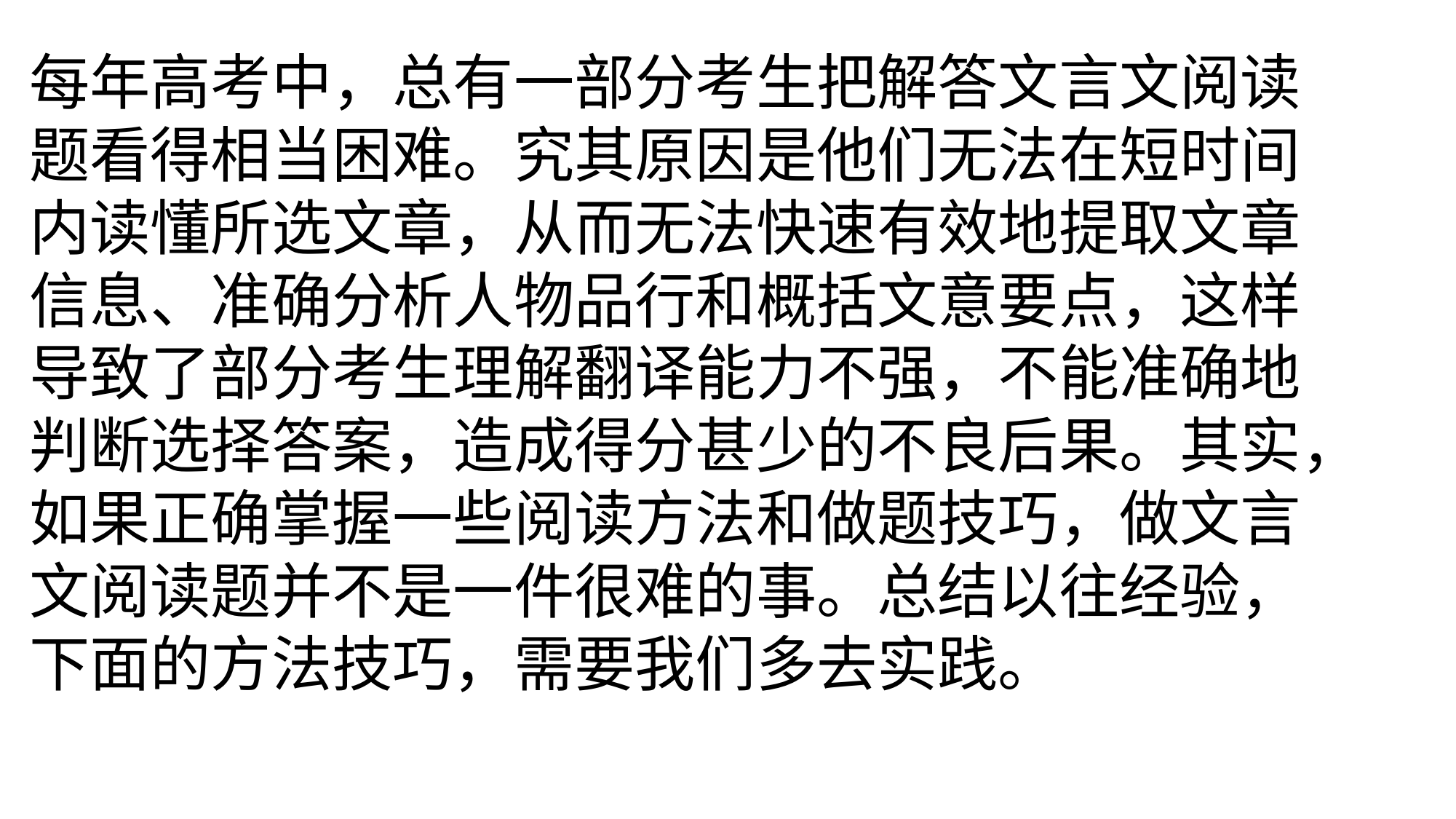

每年高考中，总有一部分考生把解答文言文阅读题看得相当困难。究其原因是他们无法在短时间内读懂所选文章，从而无法快速有效地提取文章信息、准确分析人物品行和概括文意要点，这样导致了部分考生理解翻译能力不强，不能准确地判断选择答案，造成得分甚少的不良后果。其实，如果正确掌握一些阅读方法和做题技巧，做文言文阅读题并不是一件很难的事。总结以往经验，下面的方法技巧，需要我们多去实践。